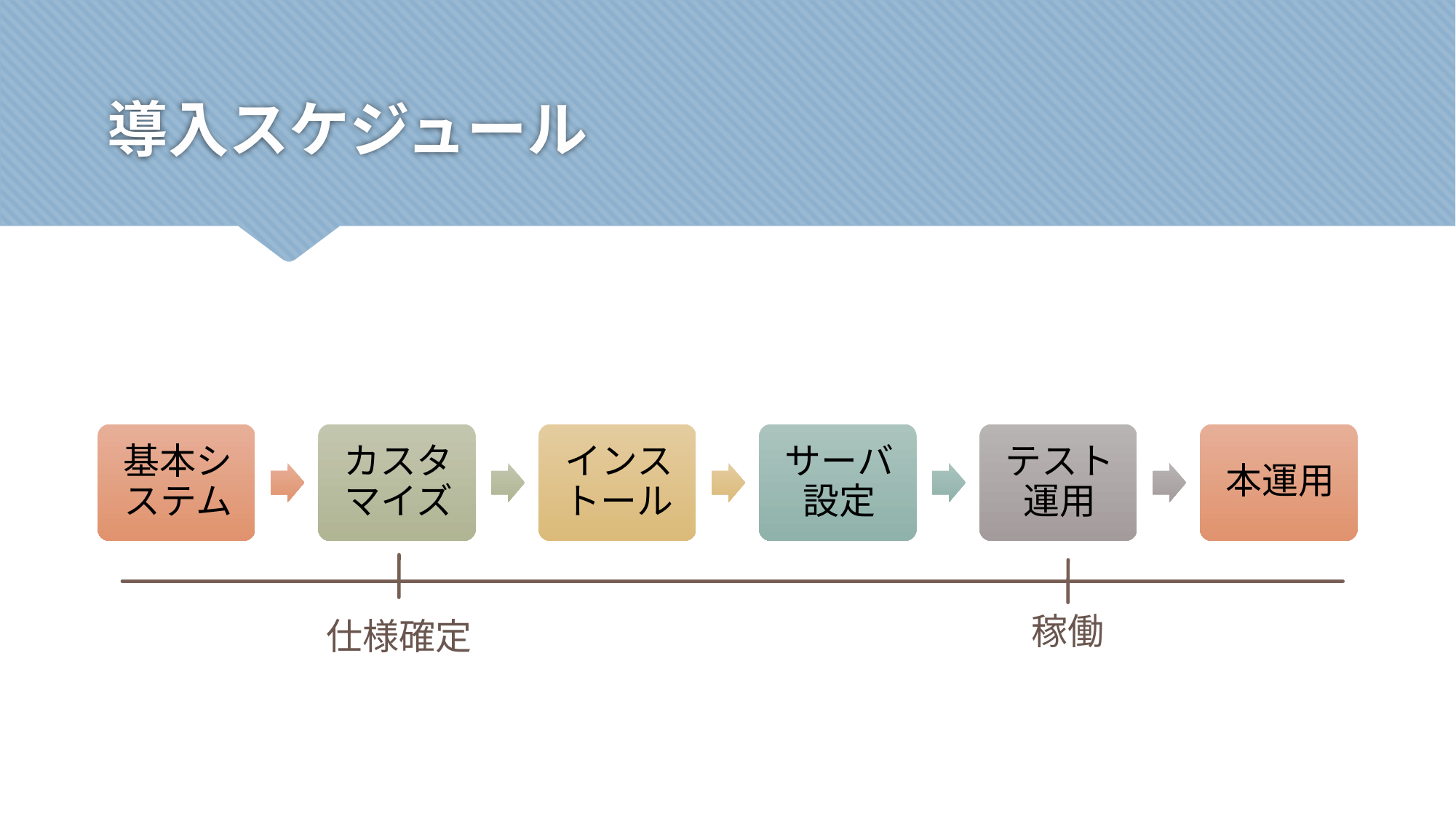

# 導入スケジュール
基本システム

カスタマイズ

インストール

サーバ設定

テスト運用

本運用
稼働
仕様確定